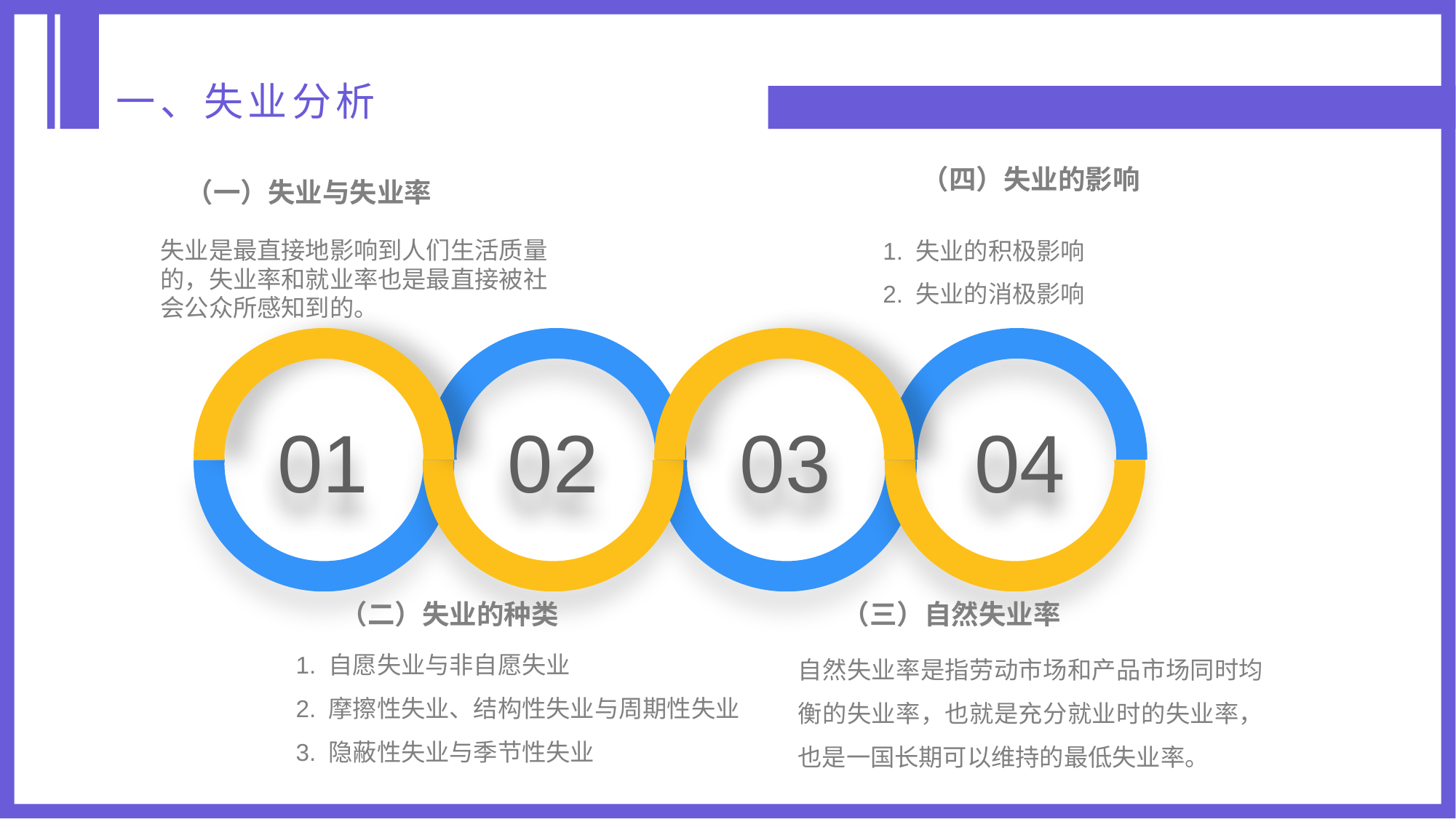

一、失业分析
（四）失业的影响
1. 失业的积极影响
2. 失业的消极影响
（一）失业与失业率
失业是最直接地影响到人们生活质量的，失业率和就业率也是最直接被社
会公众所感知到的。

01
02
03
04

（三）自然失业率
自然失业率是指劳动市场和产品市场同时均衡的失业率，也就是充分就业时的失业率，也是一国长期可以维持的最低失业率。
（二）失业的种类
1. 自愿失业与非自愿失业
2. 摩擦性失业、结构性失业与周期性失业
3. 隐蔽性失业与季节性失业